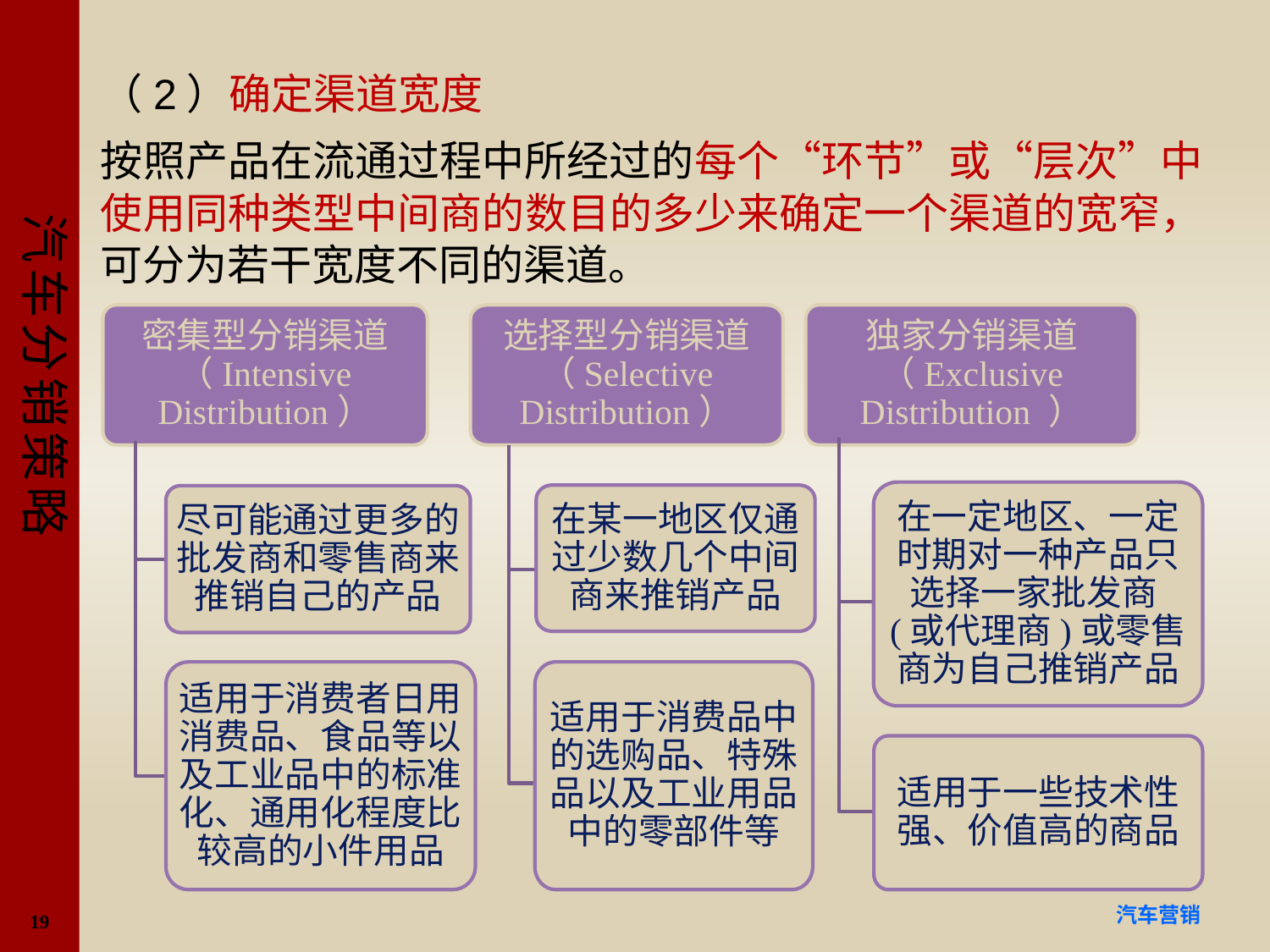

#
（2）确定渠道宽度
按照产品在流通过程中所经过的每个“环节”或“层次”中使用同种类型中间商的数目的多少来确定一个渠道的宽窄，可分为若干宽度不同的渠道。

独家分销渠道（Exclusive Distribution ）
密集型分销渠道（Intensive Distribution）
选择型分销渠道（Selective Distribution）

在一定地区、一定时期对一种产品只选择一家批发商(或代理商)或零售商为自己推销产品
在某一地区仅通过少数几个中间商来推销产品
尽可能通过更多的批发商和零售商来推销自己的产品
适用于消费者日用消费品、食品等以及工业品中的标准化、通用化程度比较高的小件用品
适用于消费品中的选购品、特殊品以及工业用品中的零部件等
适用于一些技术性强、价值高的商品
19